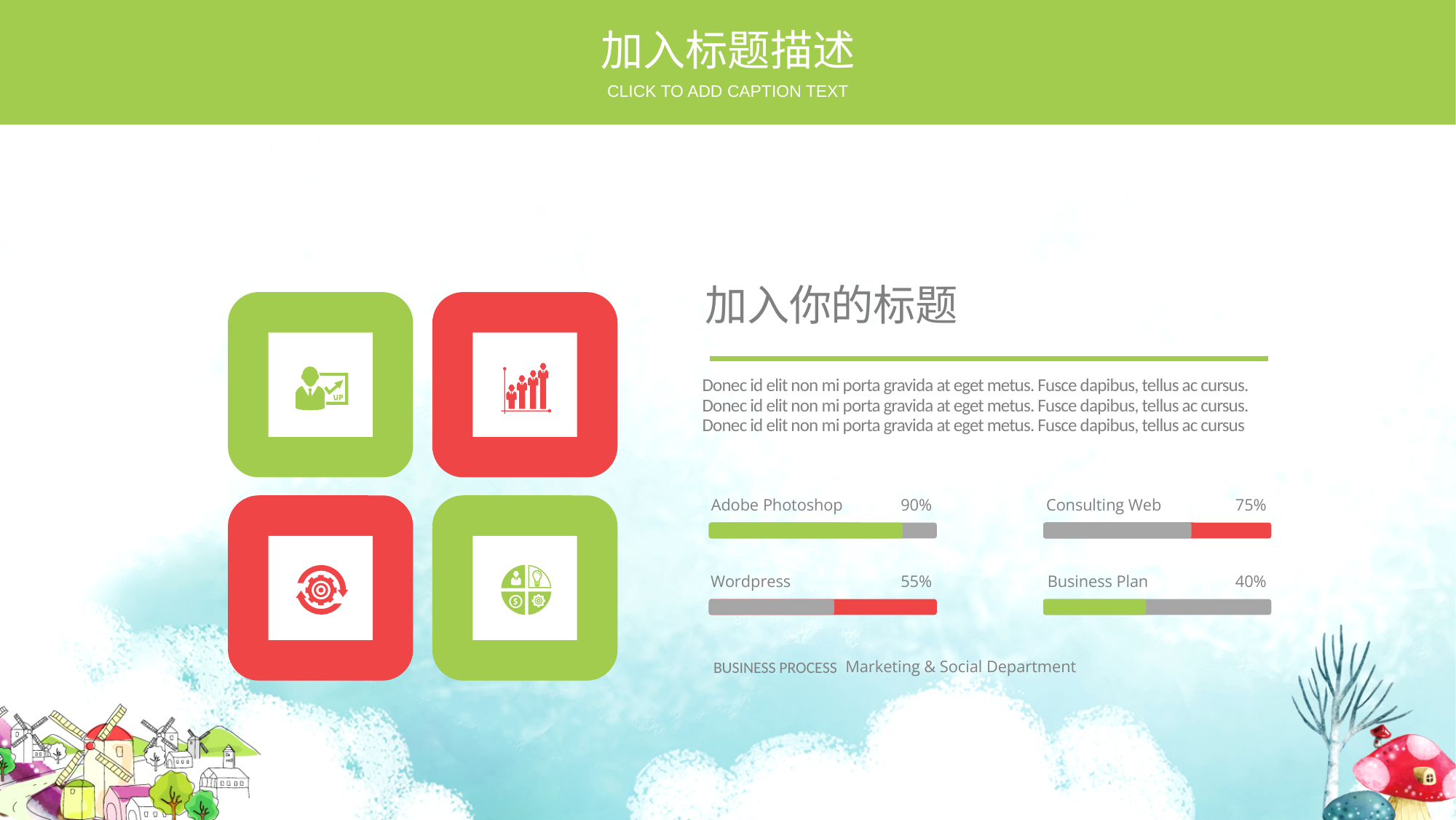

加入标题描述
CLICK TO ADD CAPTION TEXT
加入你的标题
Donec id elit non mi porta gravida at eget metus. Fusce dapibus, tellus ac cursus. Donec id elit non mi porta gravida at eget metus. Fusce dapibus, tellus ac cursus. Donec id elit non mi porta gravida at eget metus. Fusce dapibus, tellus ac cursus

Adobe Photoshop
90%
Consulting Web
75%

Wordpress
55%
Business Plan
40%

Marketing & Social Department
BUSINESS PROCESS